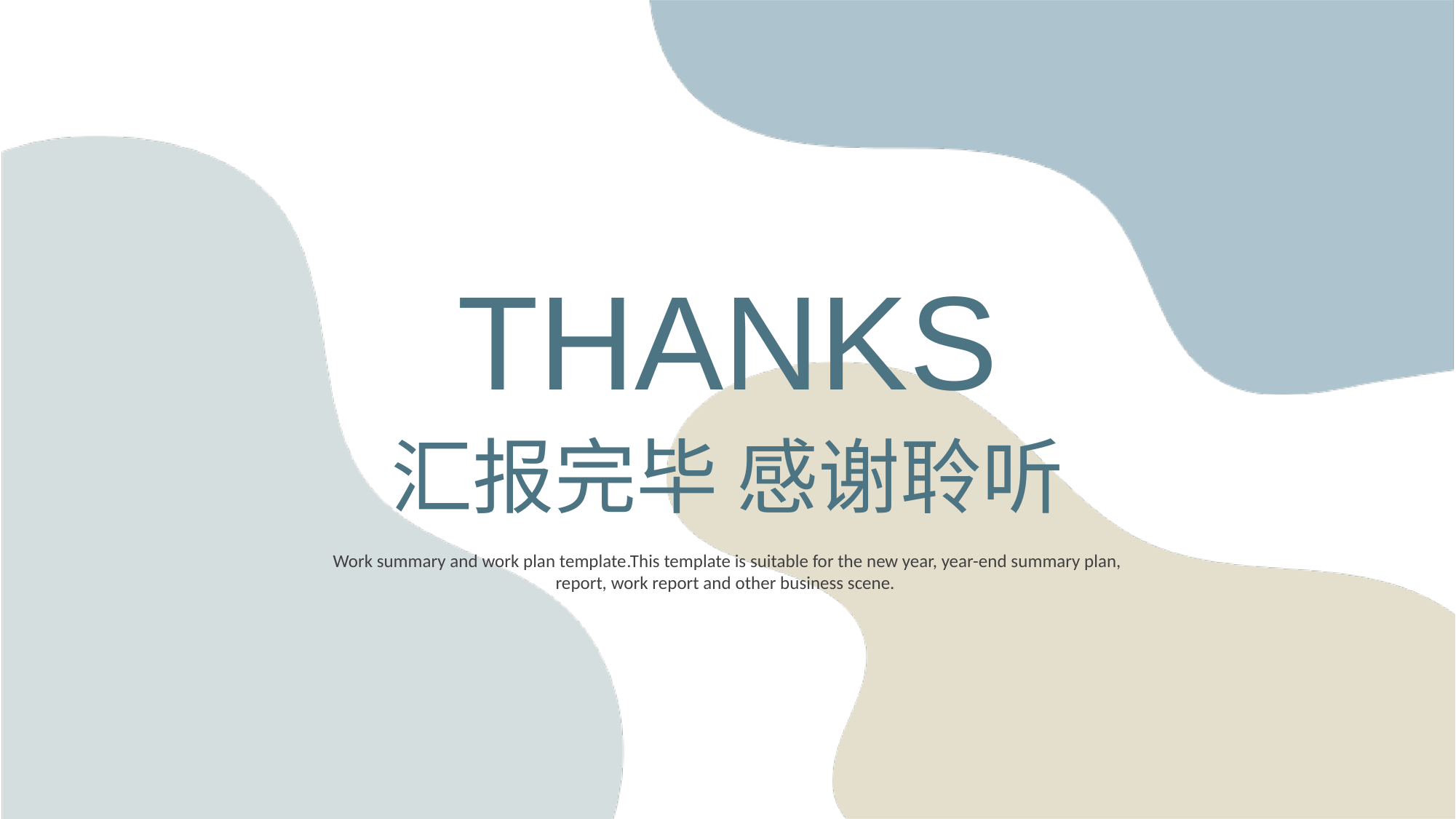

THANKS
汇报完毕 感谢聆听
Work summary and work plan template.This template is suitable for the new year, year-end summary plan, report, work report and other business scene.